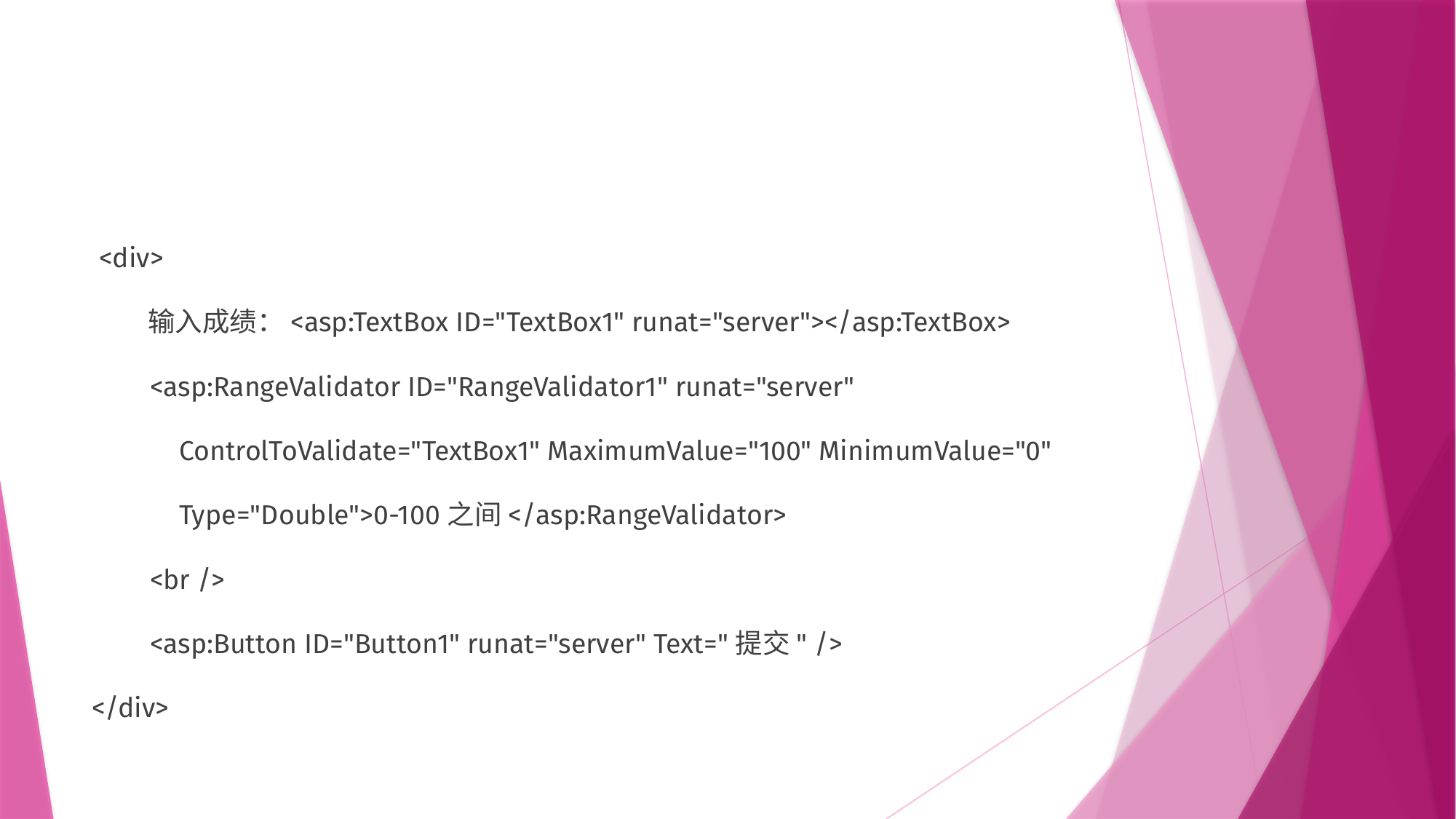

#
 <div>
        输入成绩：<asp:TextBox ID="TextBox1" runat="server"></asp:TextBox>
        <asp:RangeValidator ID="RangeValidator1" runat="server"
            ControlToValidate="TextBox1" MaximumValue="100" MinimumValue="0"
            Type="Double">0-100之间</asp:RangeValidator>
        <br />
        <asp:Button ID="Button1" runat="server" Text="提交" />
</div>